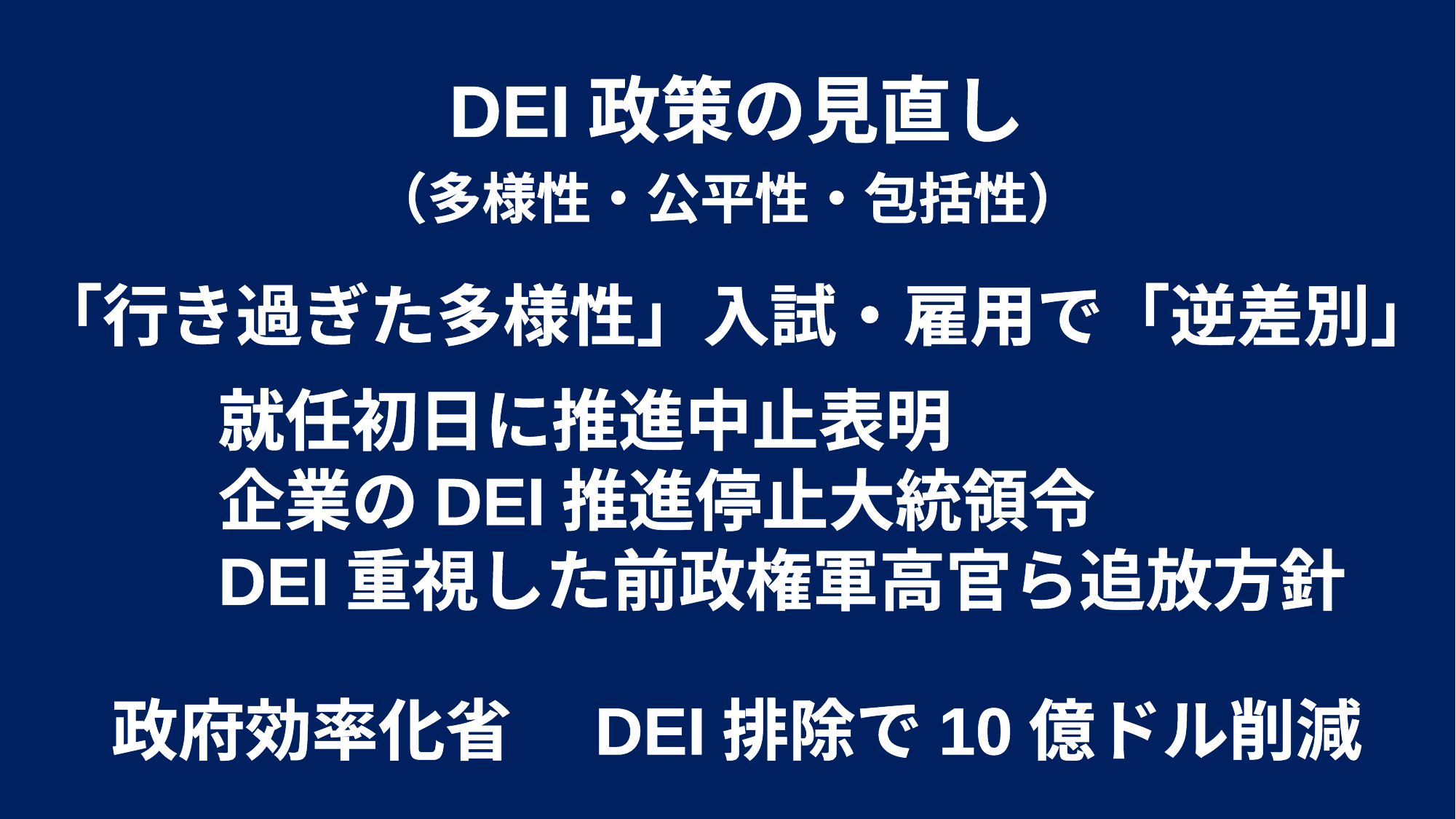

DEI政策の見直し
（多様性・公平性・包括性）
「行き過ぎた多様性」入試・雇用で「逆差別」
就任初日に推進中止表明
企業のDEI推進停止大統領令
DEI重視した前政権軍高官ら追放方針
政府効率化省　DEI排除で10億ドル削減